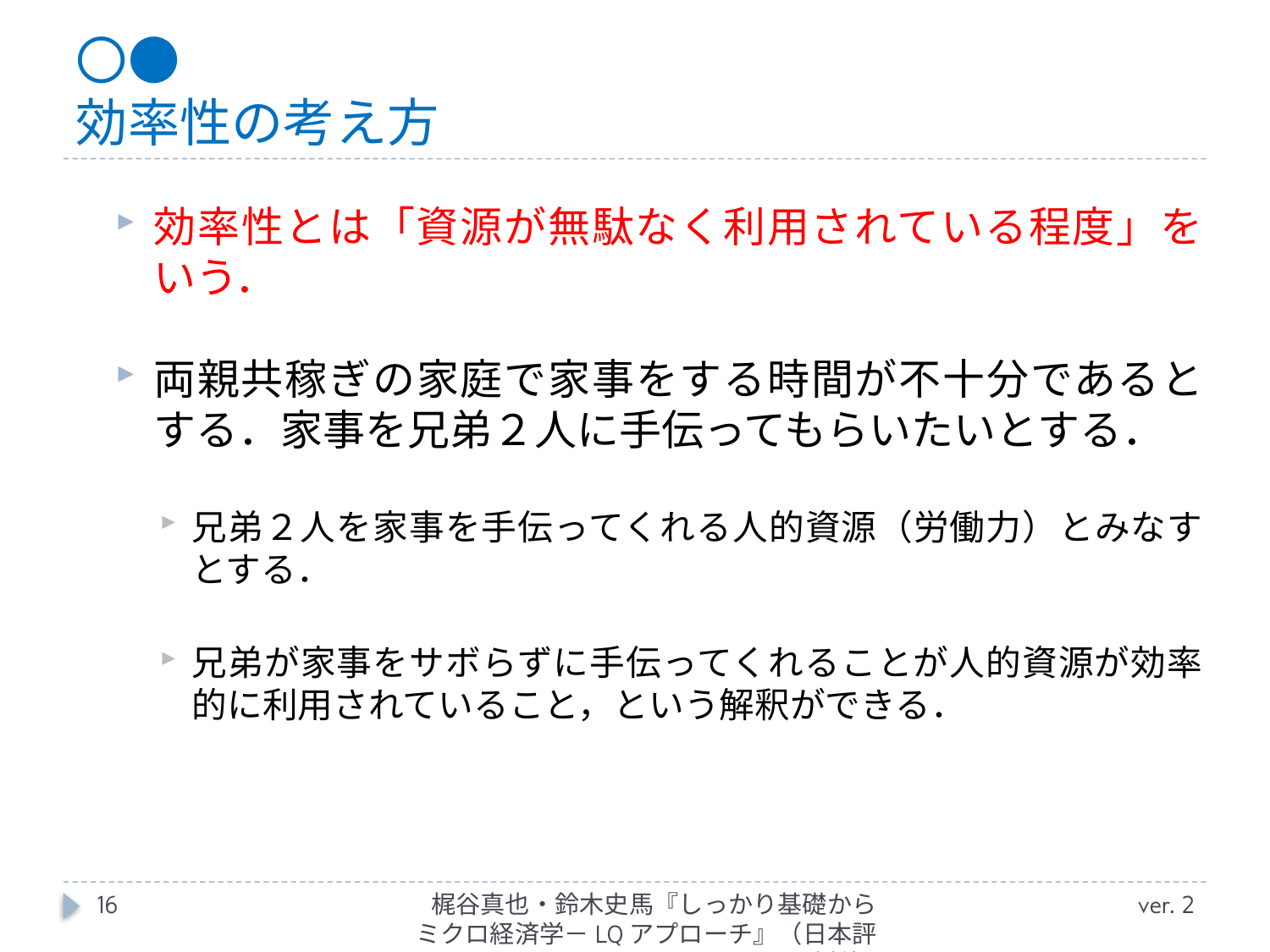

# 〇● 効率性の考え方
効率性とは「資源が無駄なく利用されている程度」をいう．

両親共稼ぎの家庭で家事をする時間が不十分であるとする．家事を兄弟２人に手伝ってもらいたいとする．

兄弟２人を家事を手伝ってくれる人的資源（労働力）とみなすとする．

兄弟が家事をサボらずに手伝ってくれることが人的資源が効率的に利用されていること，という解釈ができる．

16
梶谷真也・鈴木史馬『しっかり基礎からミクロ経済学－LQアプローチ』（日本評論社）
ver. 2